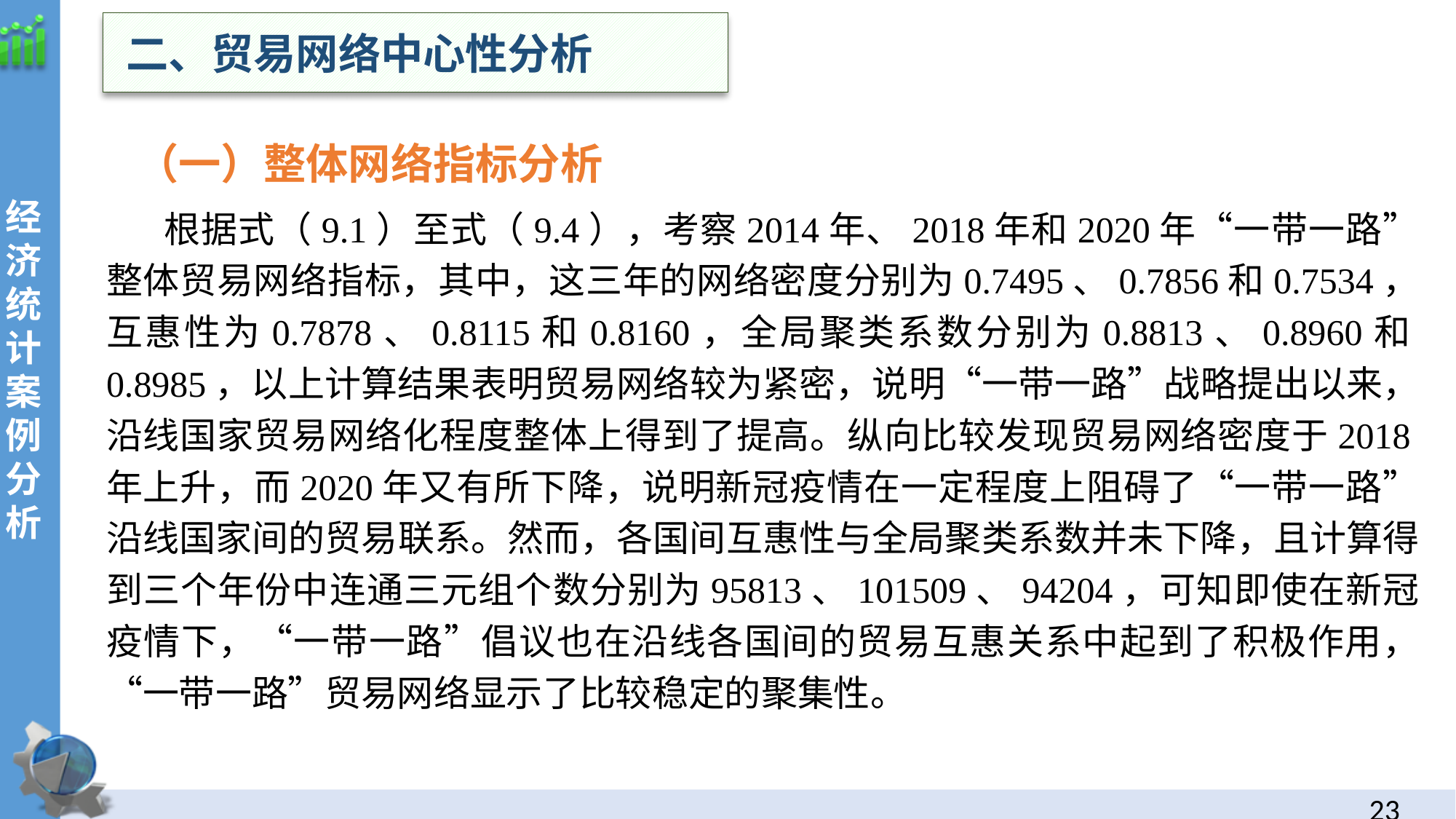

二、贸易网络中心性分析

（一）整体网络指标分析
  根据式（9.1）至式（9.4），考察2014年、2018年和2020年“一带一路”整体贸易网络指标，其中，这三年的网络密度分别为0.7495、0.7856和0.7534，互惠性为0.7878、0.8115和0.8160，全局聚类系数分别为0.8813、0.8960和0.8985，以上计算结果表明贸易网络较为紧密，说明“一带一路”战略提出以来，沿线国家贸易网络化程度整体上得到了提高。纵向比较发现贸易网络密度于2018年上升，而2020年又有所下降，说明新冠疫情在一定程度上阻碍了“一带一路”沿线国家间的贸易联系。然而，各国间互惠性与全局聚类系数并未下降，且计算得到三个年份中连通三元组个数分别为95813、101509、94204，可知即使在新冠疫情下，“一带一路”倡议也在沿线各国间的贸易互惠关系中起到了积极作用，“一带一路”贸易网络显示了比较稳定的聚集性。
经
济统计案例分析
23